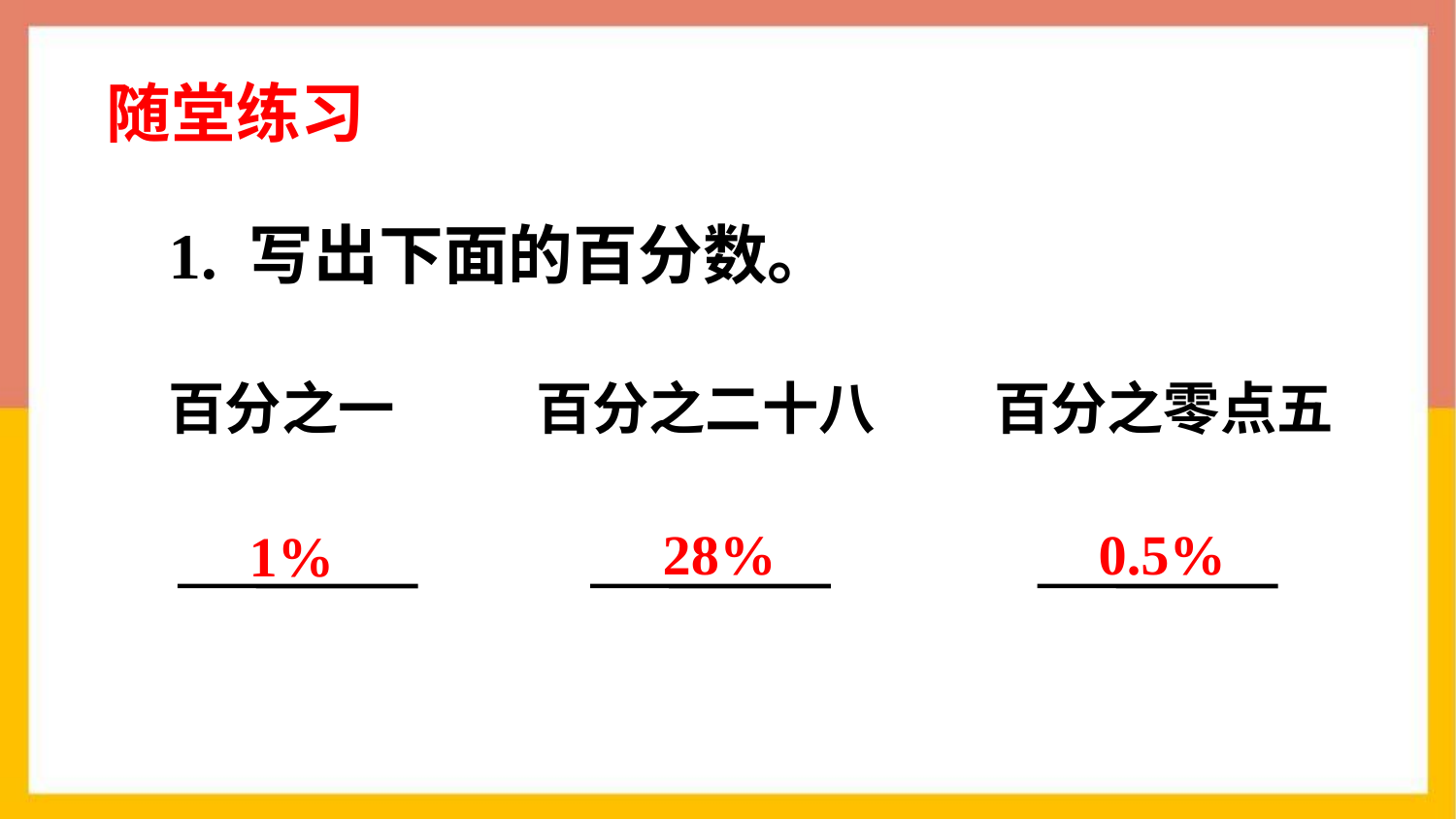

随堂练习
1. 写出下面的百分数。
百分之一
百分之二十八
百分之零点五
28%
0.5%
1%